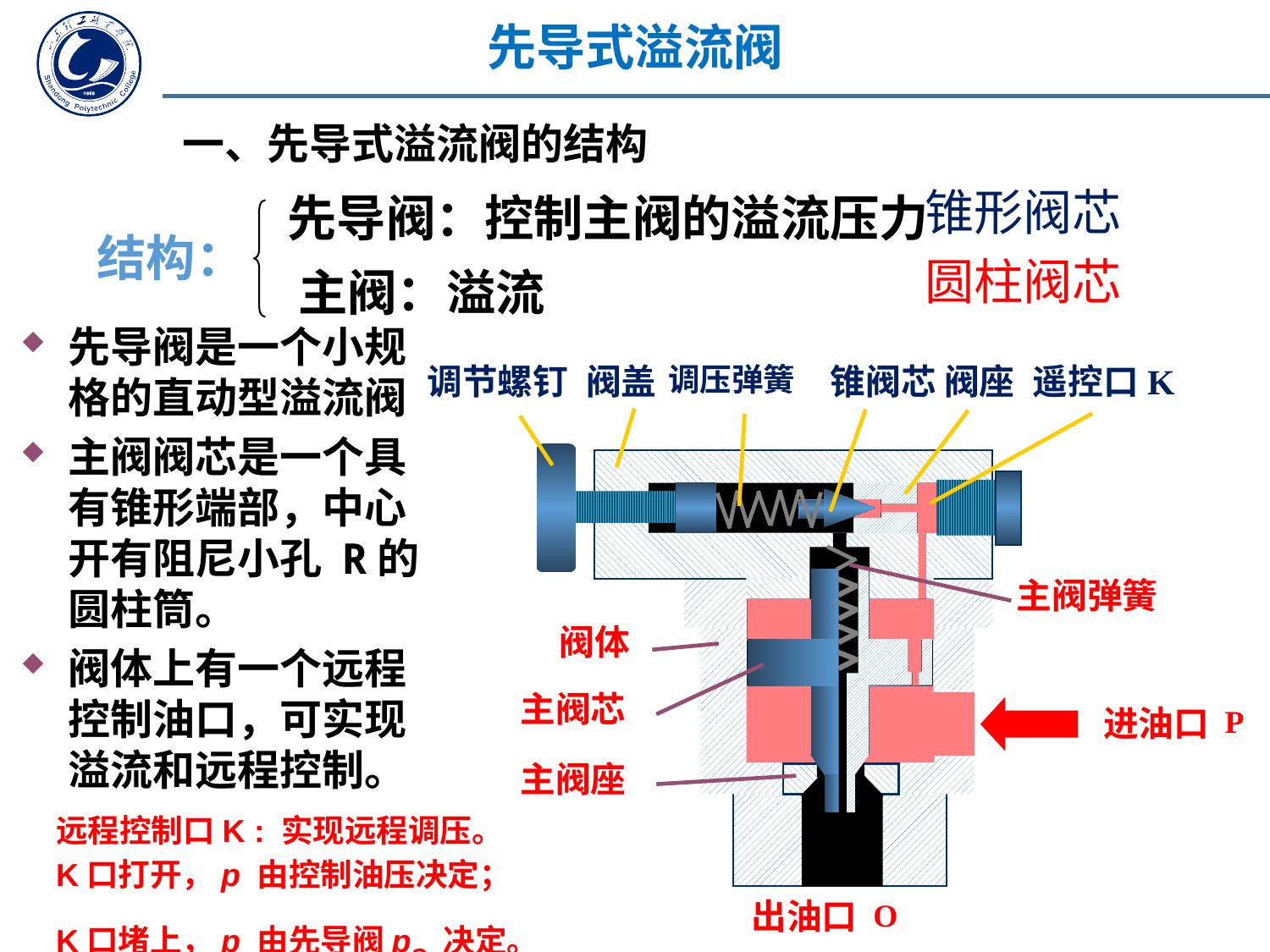

先导式溢流阀
一、先导式溢流阀的结构
锥形阀芯
圆柱阀芯
先导阀：控制主阀的溢流压力

结构：
主阀：溢流
先导阀是一个小规格的直动型溢流阀
主阀阀芯是一个具有锥形端部，中心开有阻尼小孔 R的圆柱筒。
阀体上有一个远程控制油口，可实现溢流和远程控制。

调节螺钉
阀盖
调压弹簧
锥阀芯
阀座
遥控口K

主阀弹簧
进油口
P
出油口
O

阀体

主阀芯
主阀座

远程控制口K : 实现远程调压。
K口打开，p 由控制油压决定；
K口堵上，p 由先导阀ps 决定。